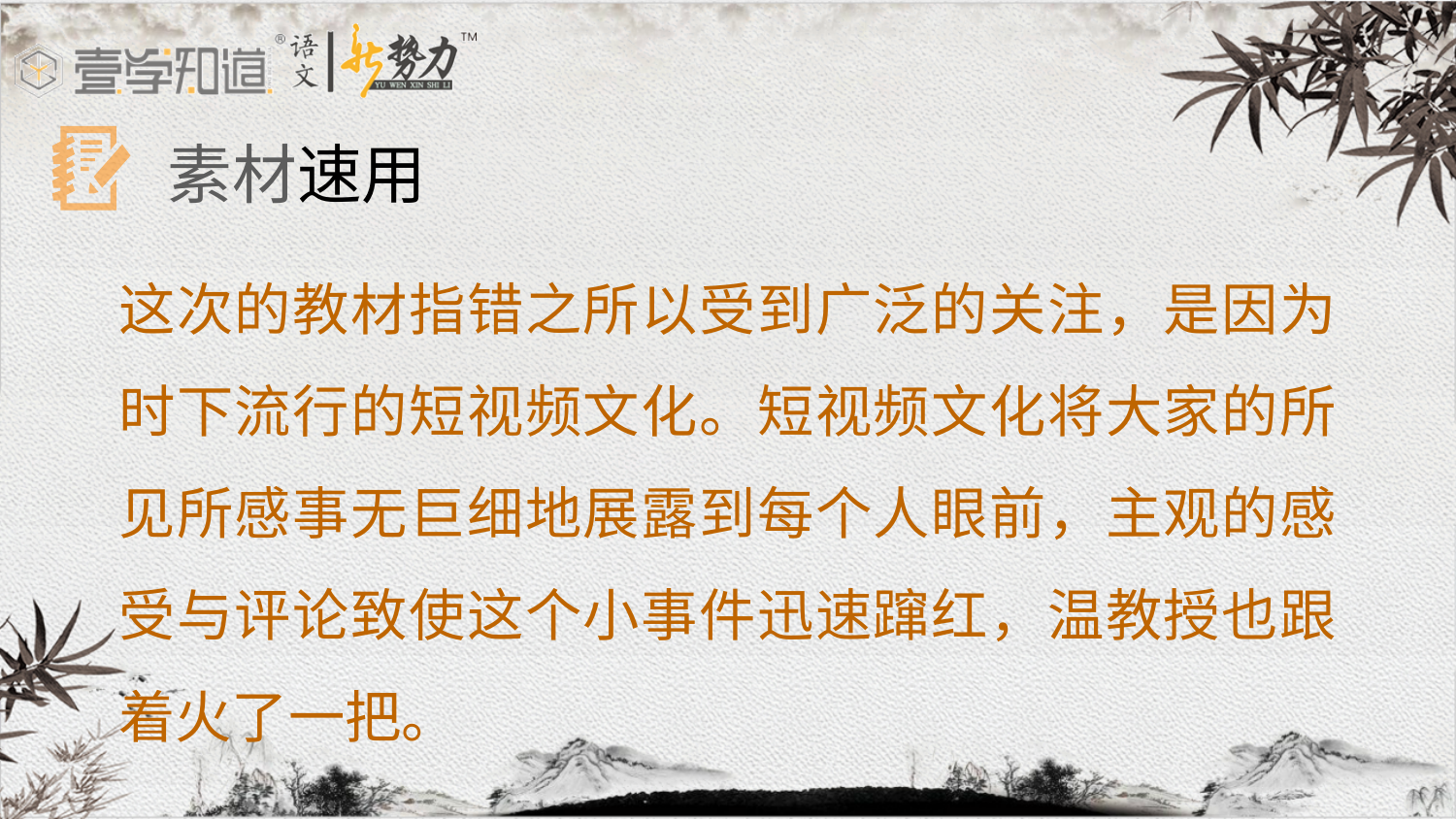

素材速用
这次的教材指错之所以受到广泛的关注，是因为时下流行的短视频文化。短视频文化将大家的所见所感事无巨细地展露到每个人眼前，主观的感受与评论致使这个小事件迅速蹿红，温教授也跟着火了一把。